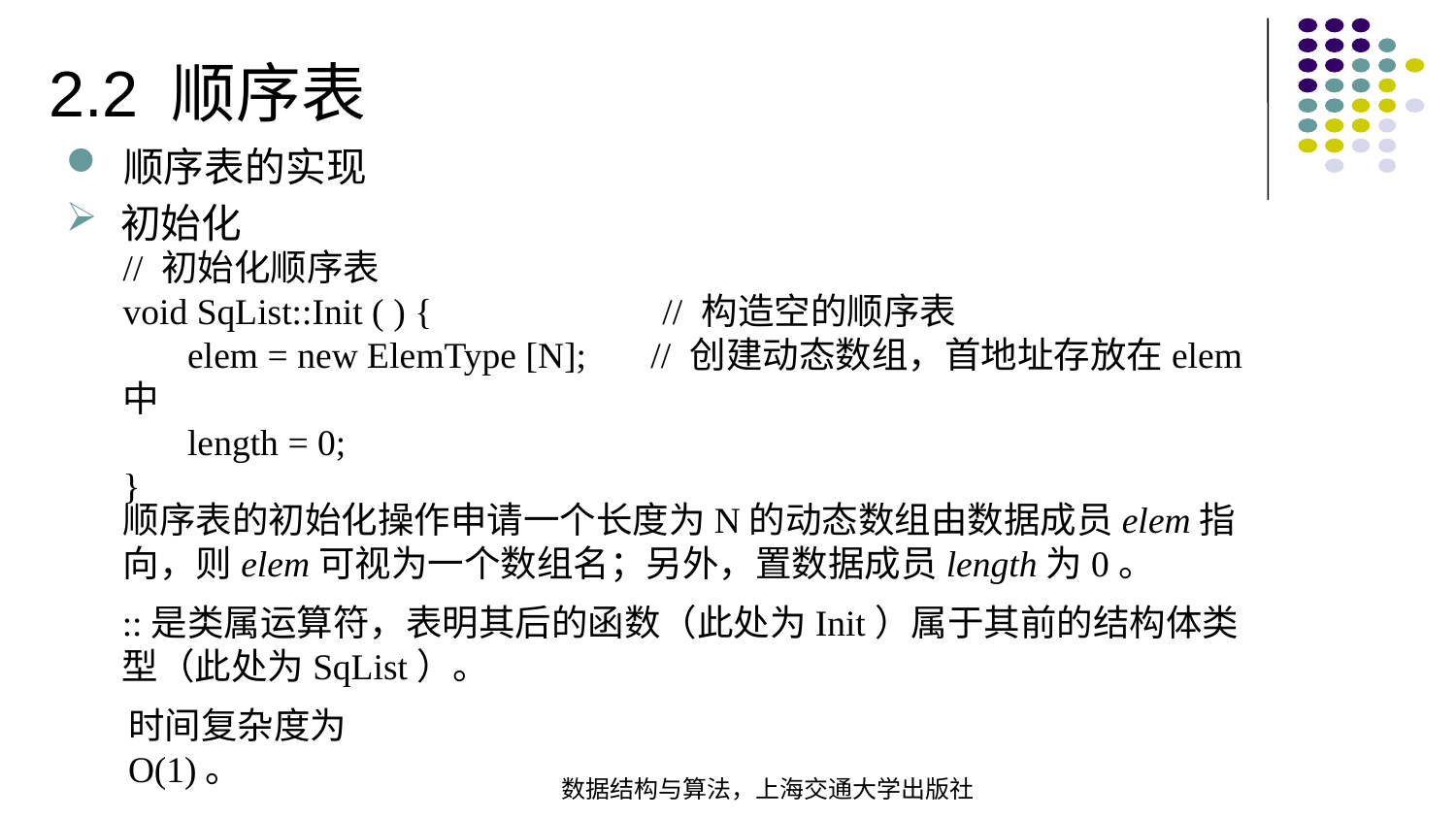

2.2 顺序表
顺序表的实现
初始化
// 初始化顺序表
void SqList::Init ( ) {                         // 构造空的顺序表
       elem = new ElemType [N];       // 创建动态数组，首地址存放在elem中
       length = 0;
}
顺序表的初始化操作申请一个长度为N的动态数组由数据成员elem指向，则elem可视为一个数组名；另外，置数据成员length为0。
::是类属运算符，表明其后的函数（此处为Init）属于其前的结构体类型（此处为SqList）。
时间复杂度为O(1)。